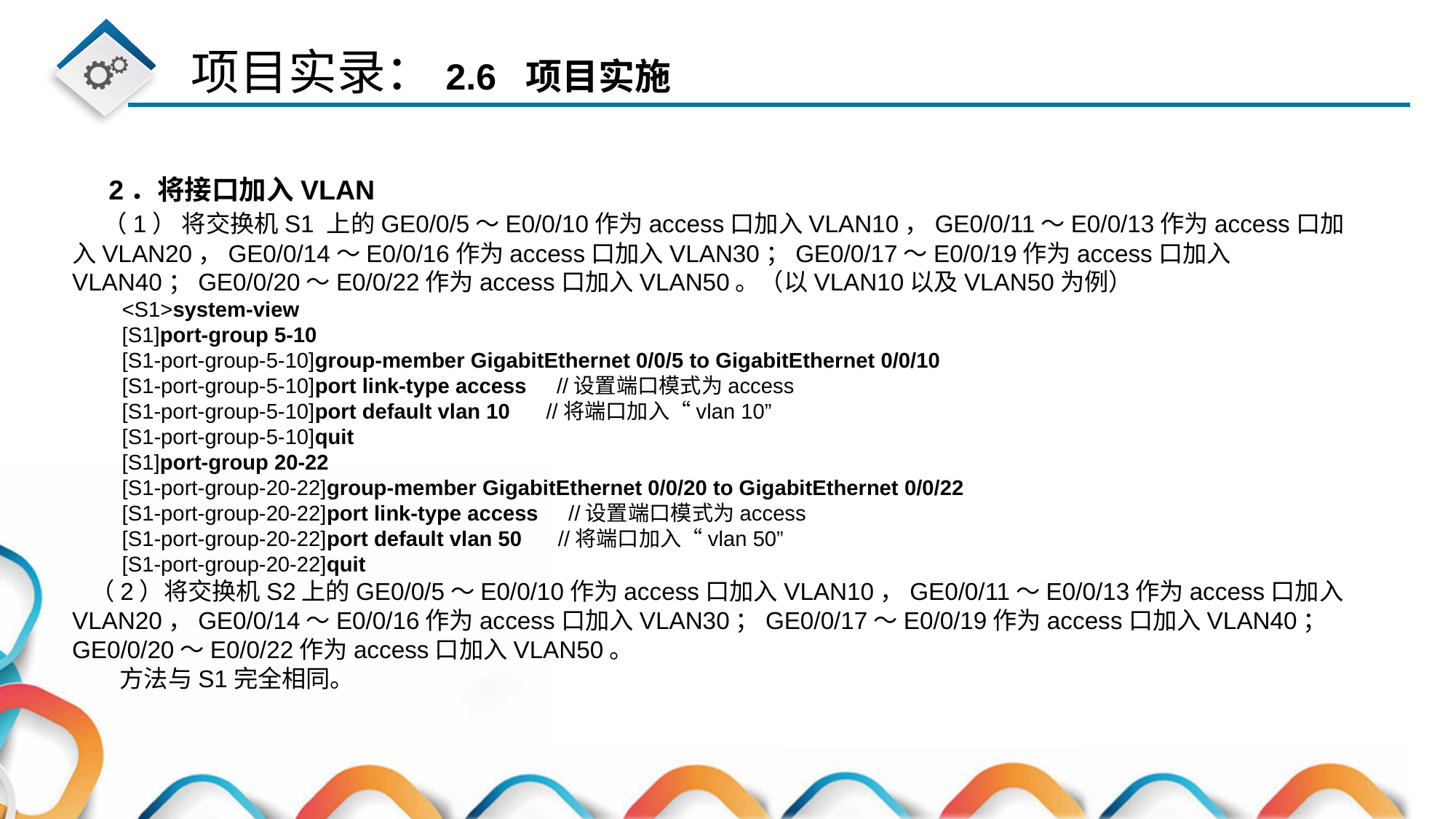

2．将接口加入VLAN
 （1） 将交换机S1 上的GE0/0/5～E0/0/10作为access口加入VLAN10，GE0/0/11～E0/0/13作为access口加入VLAN20，GE0/0/14～E0/0/16作为access口加入VLAN30；GE0/0/17～E0/0/19作为access口加入VLAN40；GE0/0/20～E0/0/22作为access口加入VLAN50。（以VLAN10以及VLAN50为例）
   <S1>system-view
   [S1]port-group 5-10
   [S1-port-group-5-10]group-member GigabitEthernet 0/0/5 to GigabitEthernet 0/0/10
   [S1-port-group-5-10]port link-type access     //设置端口模式为access
   [S1-port-group-5-10]port default vlan 10      //将端口加入“vlan 10”
   [S1-port-group-5-10]quit
   [S1]port-group 20-22
   [S1-port-group-20-22]group-member GigabitEthernet 0/0/20 to GigabitEthernet 0/0/22
   [S1-port-group-20-22]port link-type access     //设置端口模式为access
   [S1-port-group-20-22]port default vlan 50      //将端口加入“vlan 50”
   [S1-port-group-20-22]quit
（2）将交换机S2上的GE0/0/5～E0/0/10作为access口加入VLAN10，GE0/0/11～E0/0/13作为access口加入VLAN20，GE0/0/14～E0/0/16作为access口加入VLAN30；GE0/0/17～E0/0/19作为access口加入VLAN40；GE0/0/20～E0/0/22作为access口加入VLAN50。
 方法与S1完全相同。